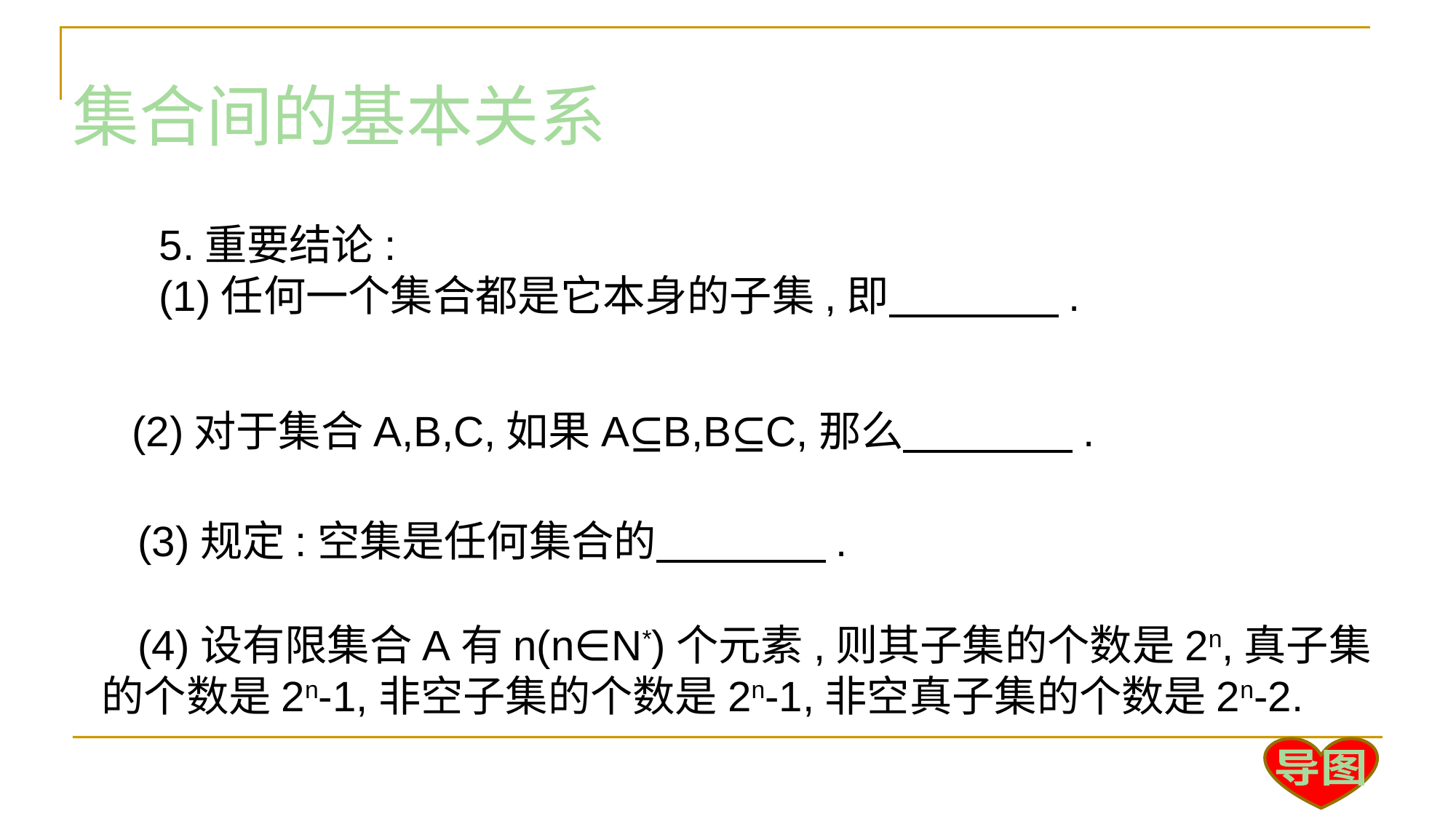

集合间的基本关系
5.重要结论:
(1)任何一个集合都是它本身的子集,即　　　　.

(2)对于集合A,B,C,如果A⊆B,B⊆C,那么　　　　.
(3)规定:空集是任何集合的　　　　.
(4)设有限集合A有n(n∈N*)个元素,则其子集的个数是2n,真子集的个数是2n-1,非空子集的个数是2n-1,非空真子集的个数是2n-2.

导图